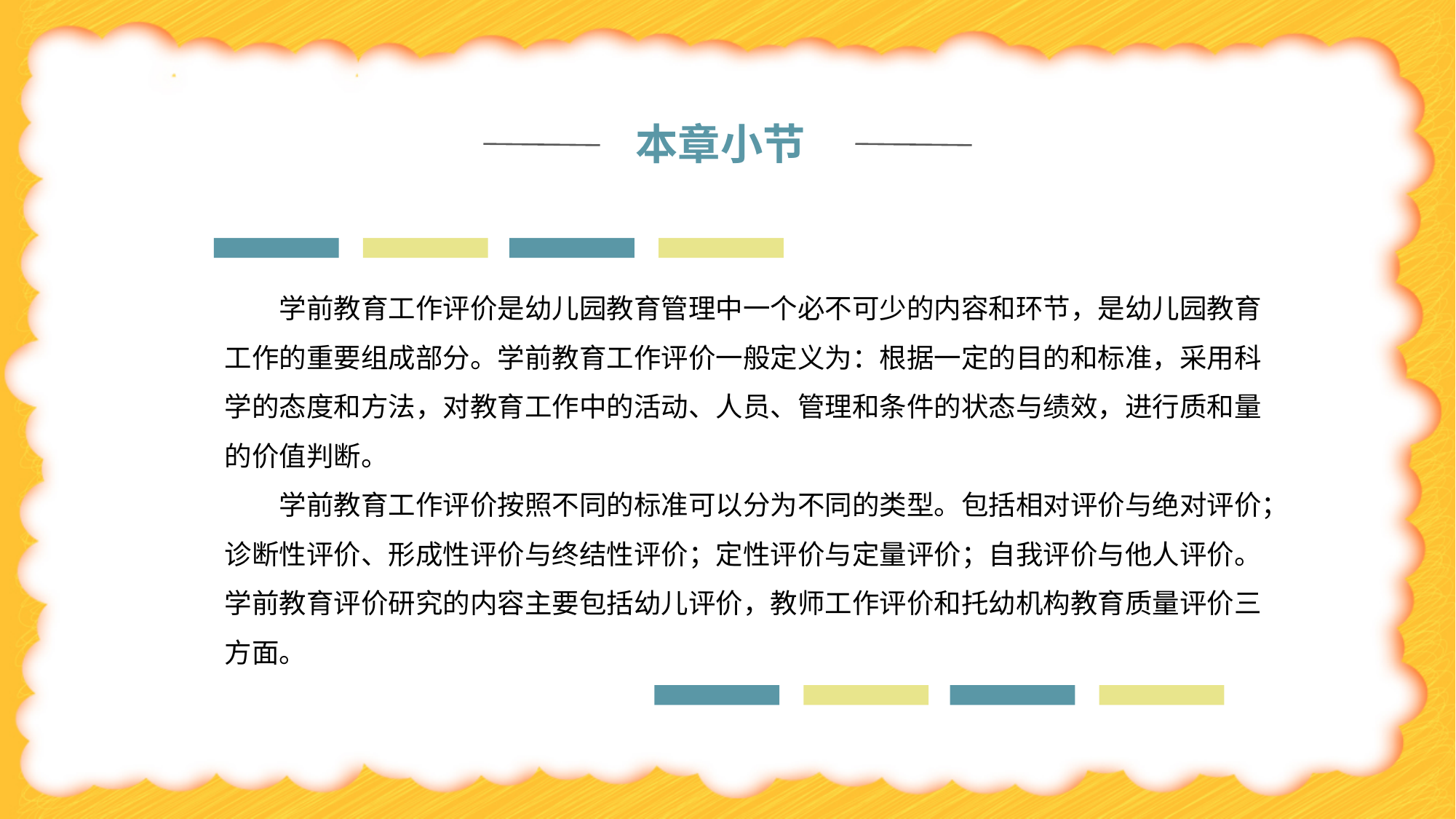

本章小节

学前教育工作评价是幼儿园教育管理中一个必不可少的内容和环节，是幼儿园教育工作的重要组成部分。学前教育工作评价一般定义为：根据一定的目的和标准，采用科学的态度和方法，对教育工作中的活动、人员、管理和条件的状态与绩效，进行质和量的价值判断。
学前教育工作评价按照不同的标准可以分为不同的类型。包括相对评价与绝对评价；诊断性评价、形成性评价与终结性评价；定性评价与定量评价；自我评价与他人评价。学前教育评价研究的内容主要包括幼儿评价，教师工作评价和托幼机构教育质量评价三方面。